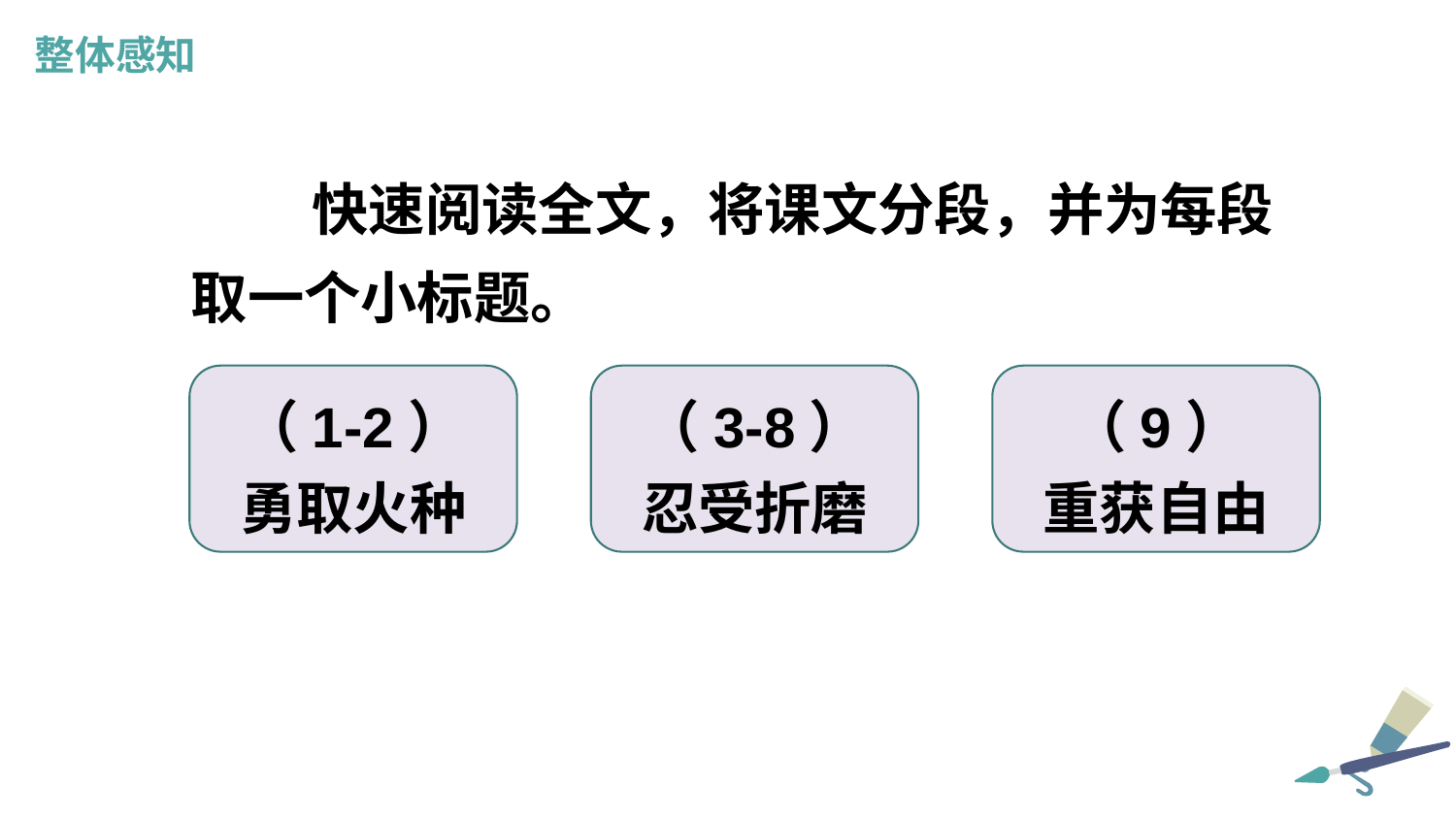

整体感知
快速阅读全文，将课文分段，并为每段取一个小标题。
（1-2）
勇取火种
（3-8）
忍受折磨
（9）
重获自由